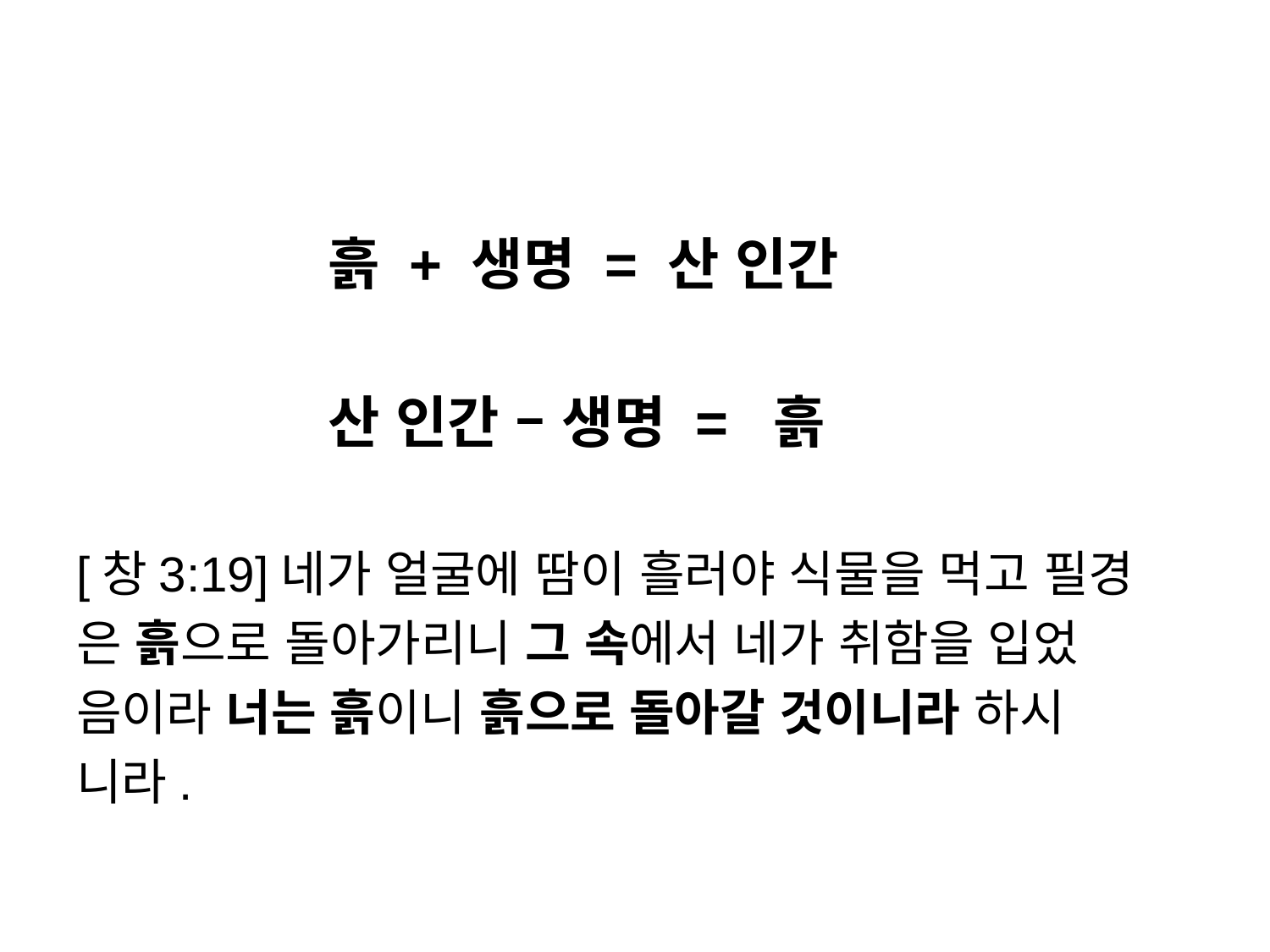

#
               흙 + 생명 = 산 인간

               산 인간 – 생명 =  흙

[창3:19]네가 얼굴에 땀이 흘러야 식물을 먹고 필경
은 흙으로 돌아가리니 그 속에서 네가 취함을 입었
음이라 너는 흙이니 흙으로 돌아갈 것이니라 하시
니라.